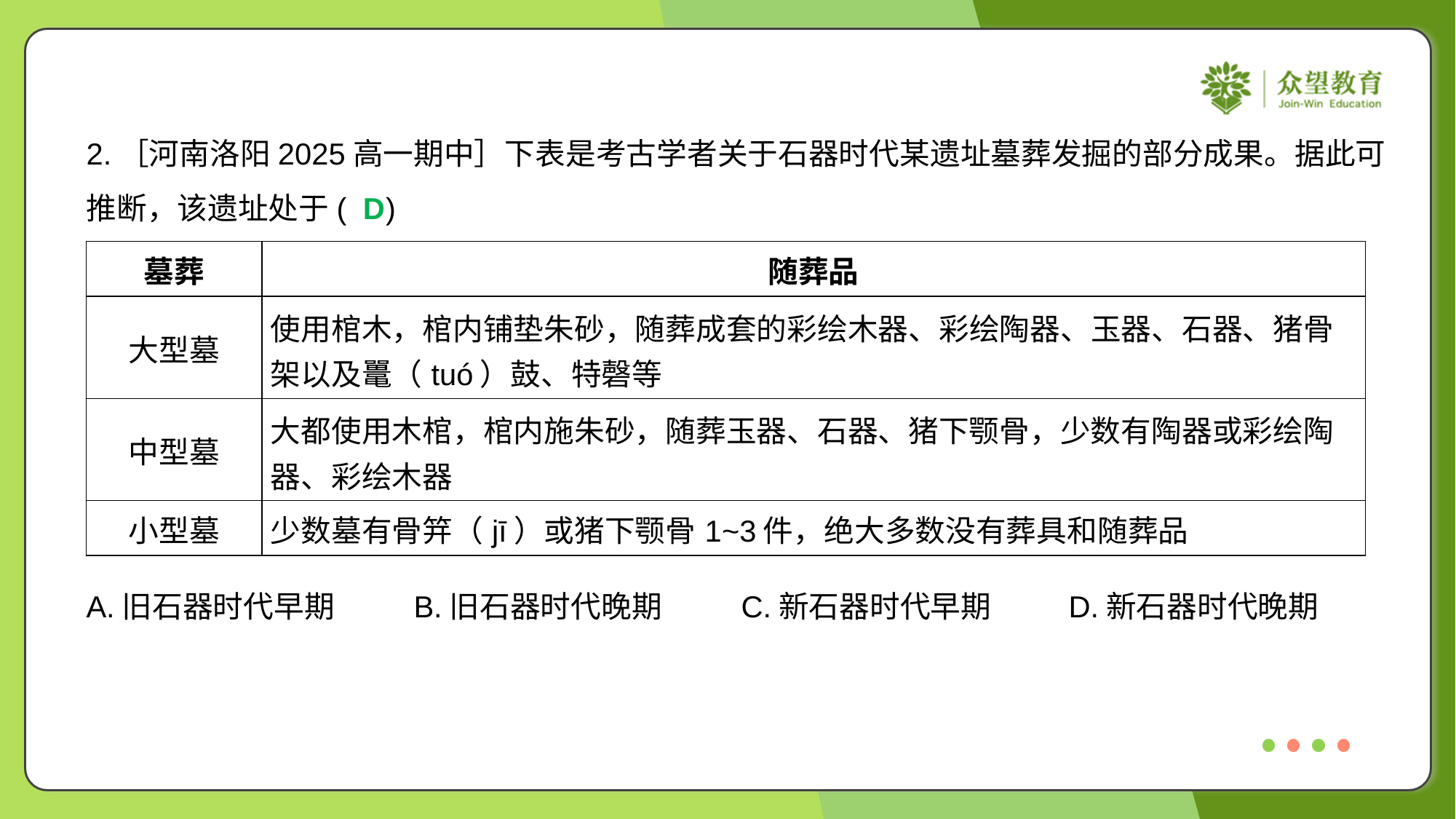

2.［河南洛阳2025高一期中］下表是考古学者关于石器时代某遗址墓葬发掘的部分成果。据此可
推断，该遗址处于(     )
D
| 墓葬 | 随葬品 |
| --- | --- |
| 大型墓 | 使用棺木，棺内铺垫朱砂，随葬成套的彩绘木器、彩绘陶器、玉器、石器、猪骨 架以及鼍（tuó）鼓、特磬等 |
| 中型墓 | 大都使用木棺，棺内施朱砂，随葬玉器、石器、猪下颚骨，少数有陶器或彩绘陶 器、彩绘木器 |
| 小型墓 | 少数墓有骨笄（jī）或猪下颚骨1~3件，绝大多数没有葬具和随葬品 |
A.旧石器时代早期	B.旧石器时代晚期	C.新石器时代早期	D.新石器时代晚期